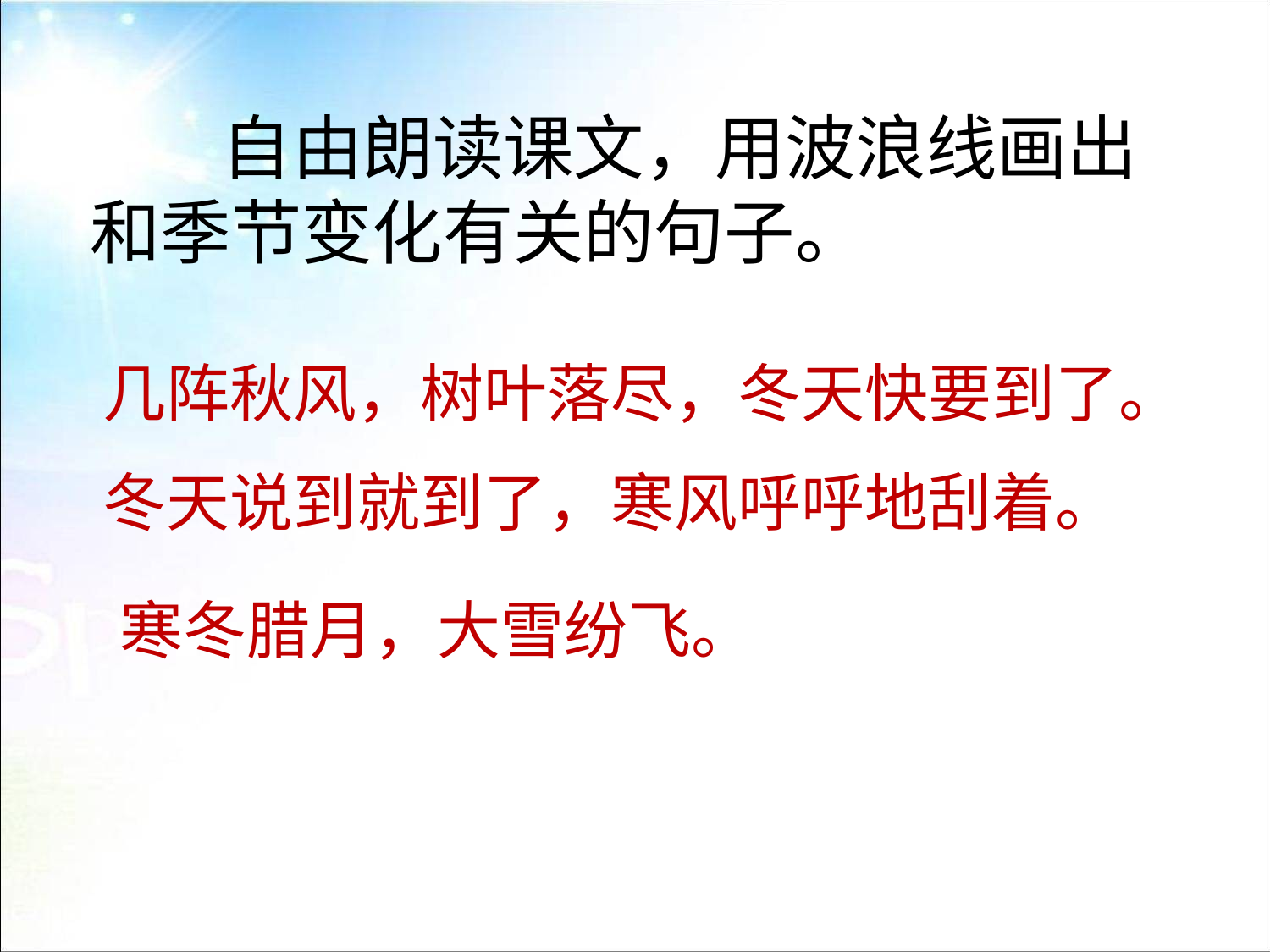

自由朗读课文，用波浪线画出和季节变化有关的句子。
几阵秋风，树叶落尽，冬天快要到了。
冬天说到就到了，寒风呼呼地刮着。
寒冬腊月，大雪纷飞。